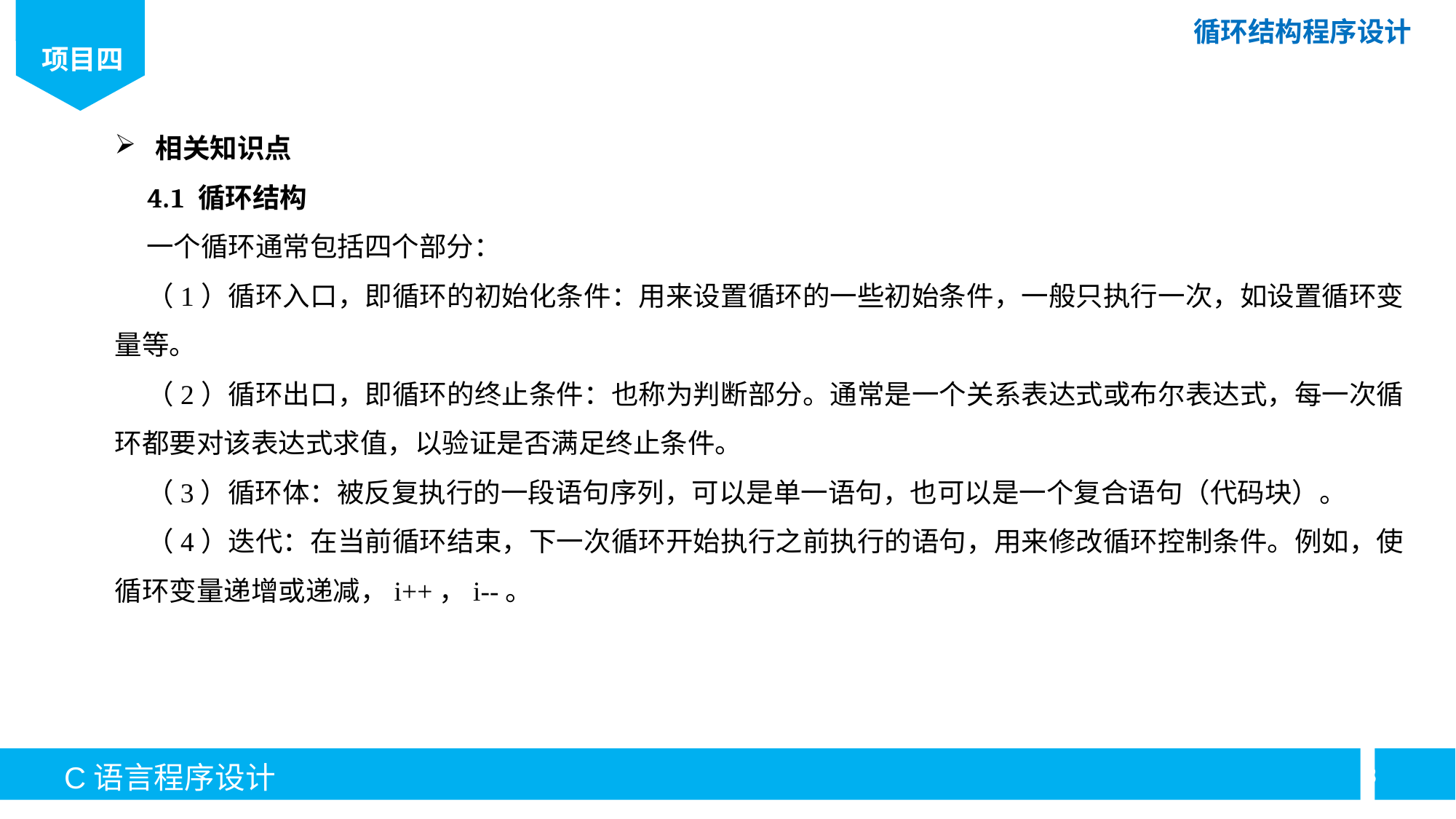

相关知识点
4.1 循环结构
一个循环通常包括四个部分：
（1）循环入口，即循环的初始化条件：用来设置循环的一些初始条件，一般只执行一次，如设置循环变量等。
（2）循环出口，即循环的终止条件：也称为判断部分。通常是一个关系表达式或布尔表达式，每一次循环都要对该表达式求值，以验证是否满足终止条件。
（3）循环体：被反复执行的一段语句序列，可以是单一语句，也可以是一个复合语句（代码块）。
（4）迭代：在当前循环结束，下一次循环开始执行之前执行的语句，用来修改循环控制条件。例如，使循环变量递增或递减，i++，i--。